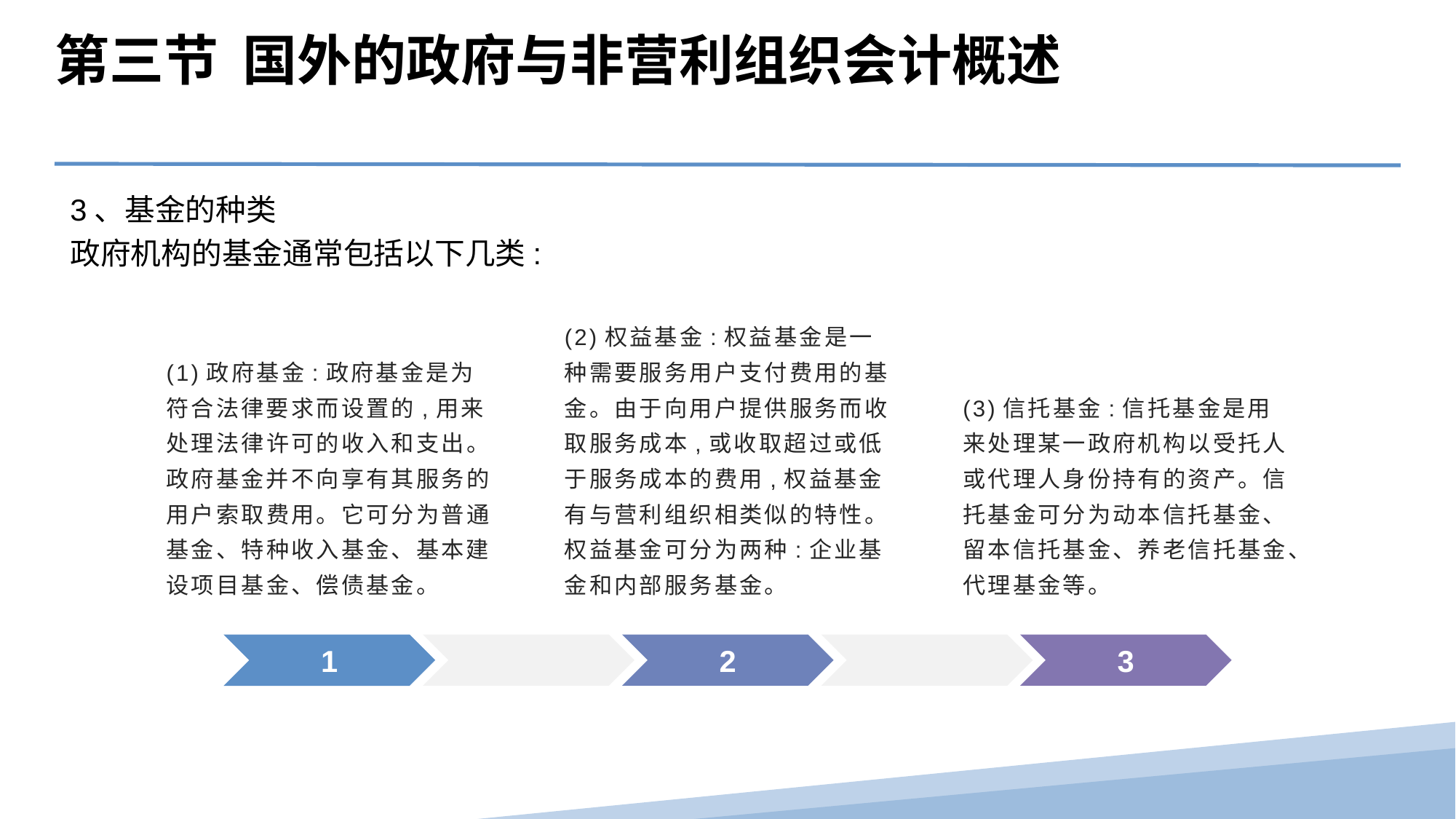

第三节  国外的政府与非营利组织会计概述
3、基金的种类
政府机构的基金通常包括以下几类:
(1)政府基金:政府基金是为符合法律要求而设置的,用来处理法律许可的收入和支出。政府基金并不向享有其服务的用户索取费用。它可分为普通基金、特种收入基金、基本建设项目基金、偿债基金。
(2)权益基金:权益基金是一种需要服务用户支付费用的基金。由于向用户提供服务而收取服务成本,或收取超过或低于服务成本的费用,权益基金有与营利组织相类似的特性。权益基金可分为两种:企业基金和内部服务基金。
(3)信托基金:信托基金是用来处理某一政府机构以受托人或代理人身份持有的资产。信托基金可分为动本信托基金、留本信托基金、养老信托基金、代理基金等。

2

3
1